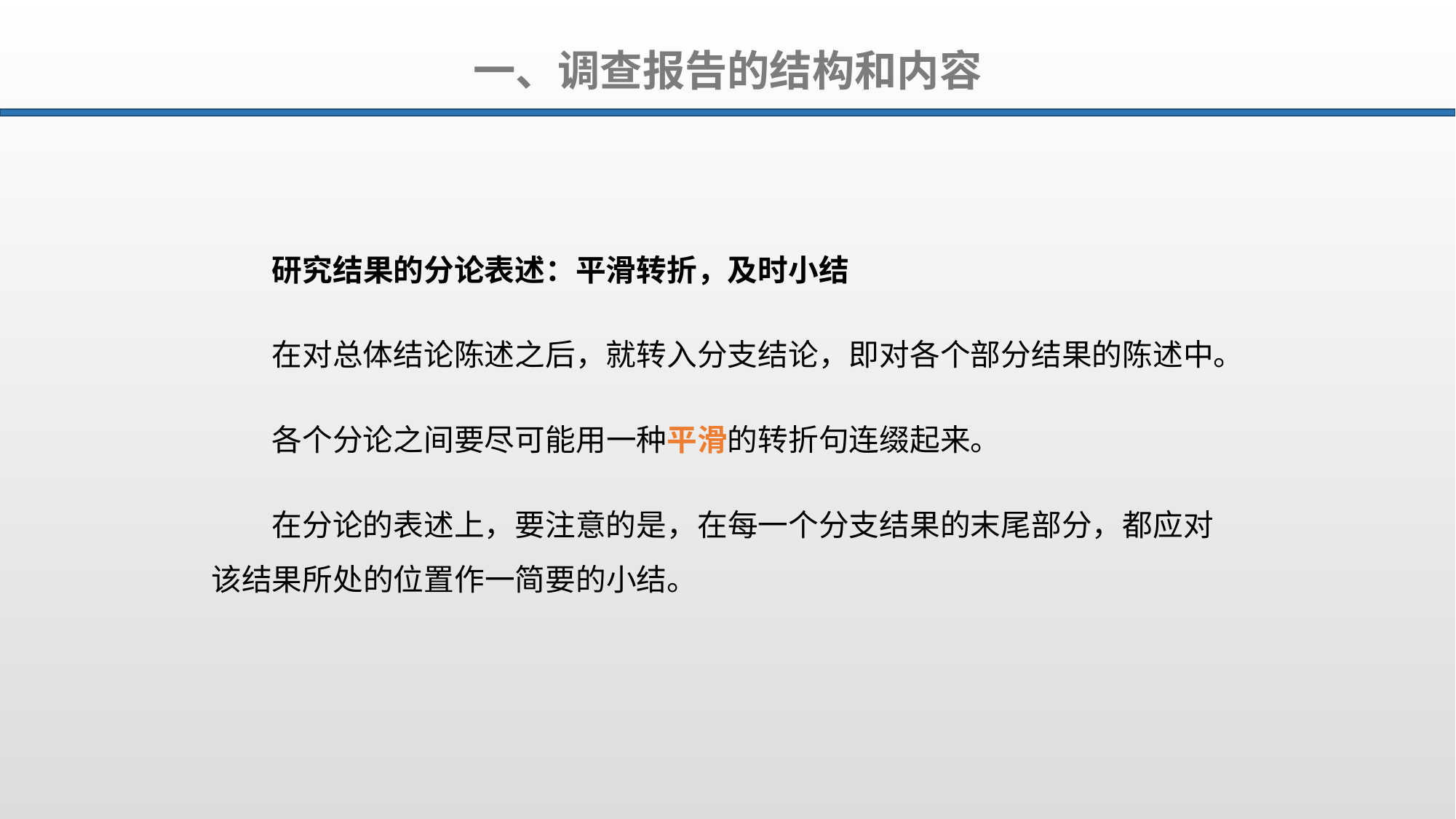

一、调查报告的结构和内容

研究结果的分论表述：平滑转折，及时小结
在对总体结论陈述之后，就转入分支结论，即对各个部分结果的陈述中。
各个分论之间要尽可能用一种平滑的转折句连缀起来。
在分论的表述上，要注意的是，在每一个分支结果的末尾部分，都应对该结果所处的位置作一简要的小结。